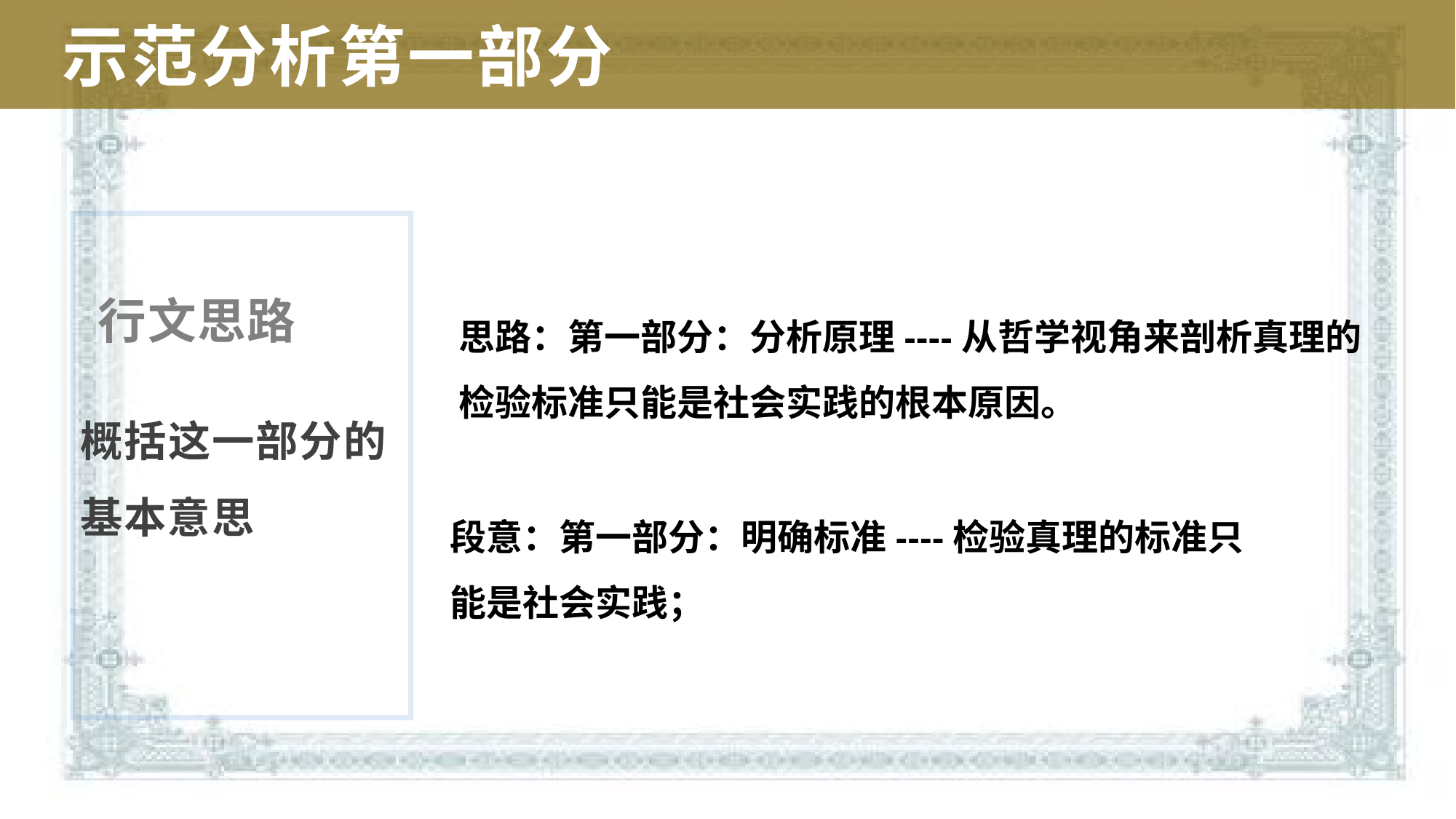

示范分析第一部分

行文思路
思路：第一部分：分析原理----从哲学视角来剖析真理的检验标准只能是社会实践的根本原因。
概括这一部分的基本意思
段意：第一部分：明确标准----检验真理的标准只能是社会实践；